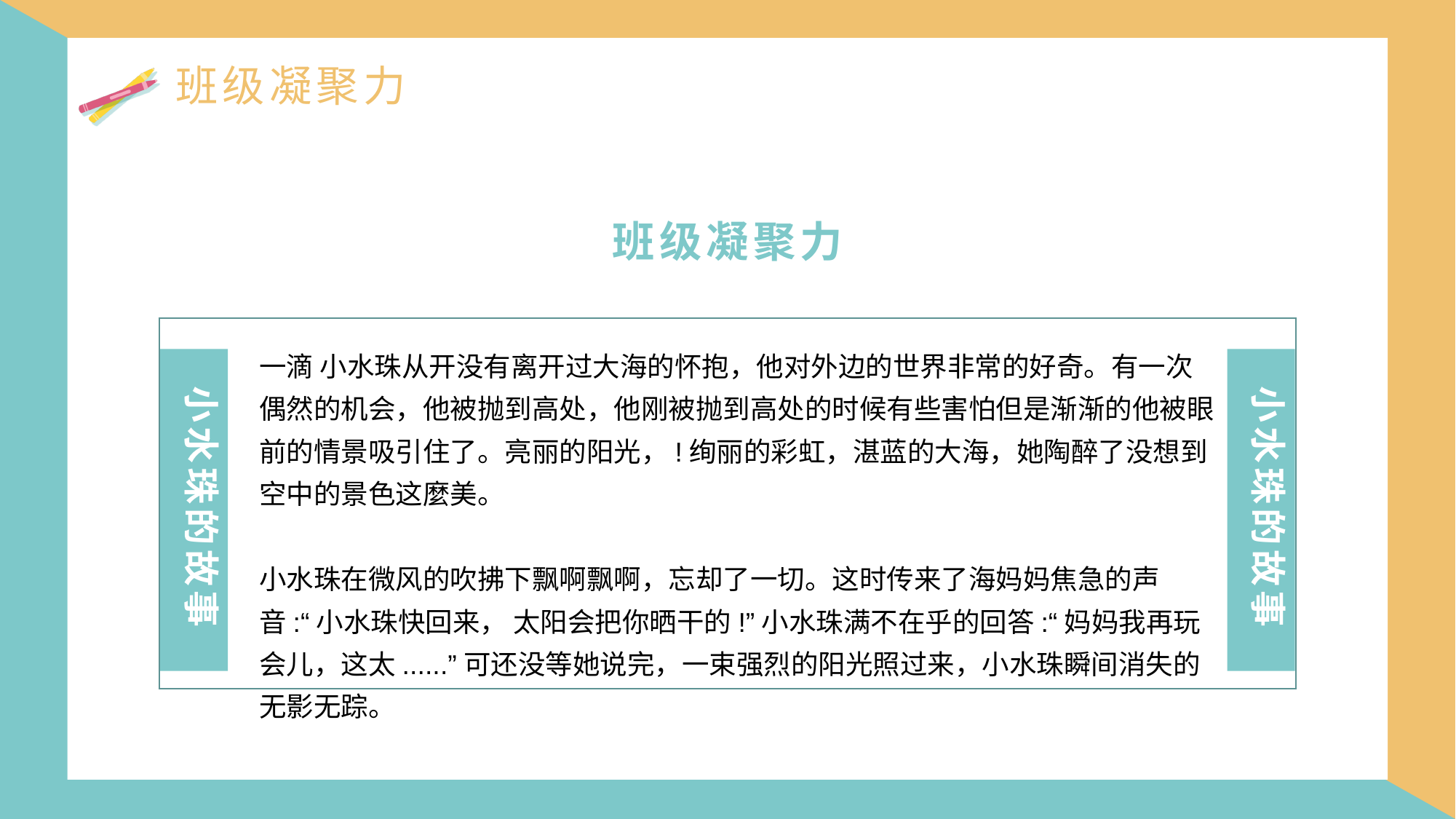

班级凝聚力

一滴 小水珠从开没有离开过大海的怀抱，他对外边的世界非常的好奇。有一次偶然的机会，他被抛到高处，他刚被抛到高处的时候有些害怕但是渐渐的他被眼前的情景吸引住了。亮丽的阳光，!绚丽的彩虹，湛蓝的大海，她陶醉了没想到空中的景色这麼美。

小水珠在微风的吹拂下飘啊飘啊，忘却了一切。这时传来了海妈妈焦急的声音:“小水珠快回来， 太阳会把你晒干的!”小水珠满不在乎的回答:“妈妈我再玩会儿，这太......”可还没等她说完，一束强烈的阳光照过来，小水珠瞬间消失的无影无踪。

小水珠的故事

小水珠的故事